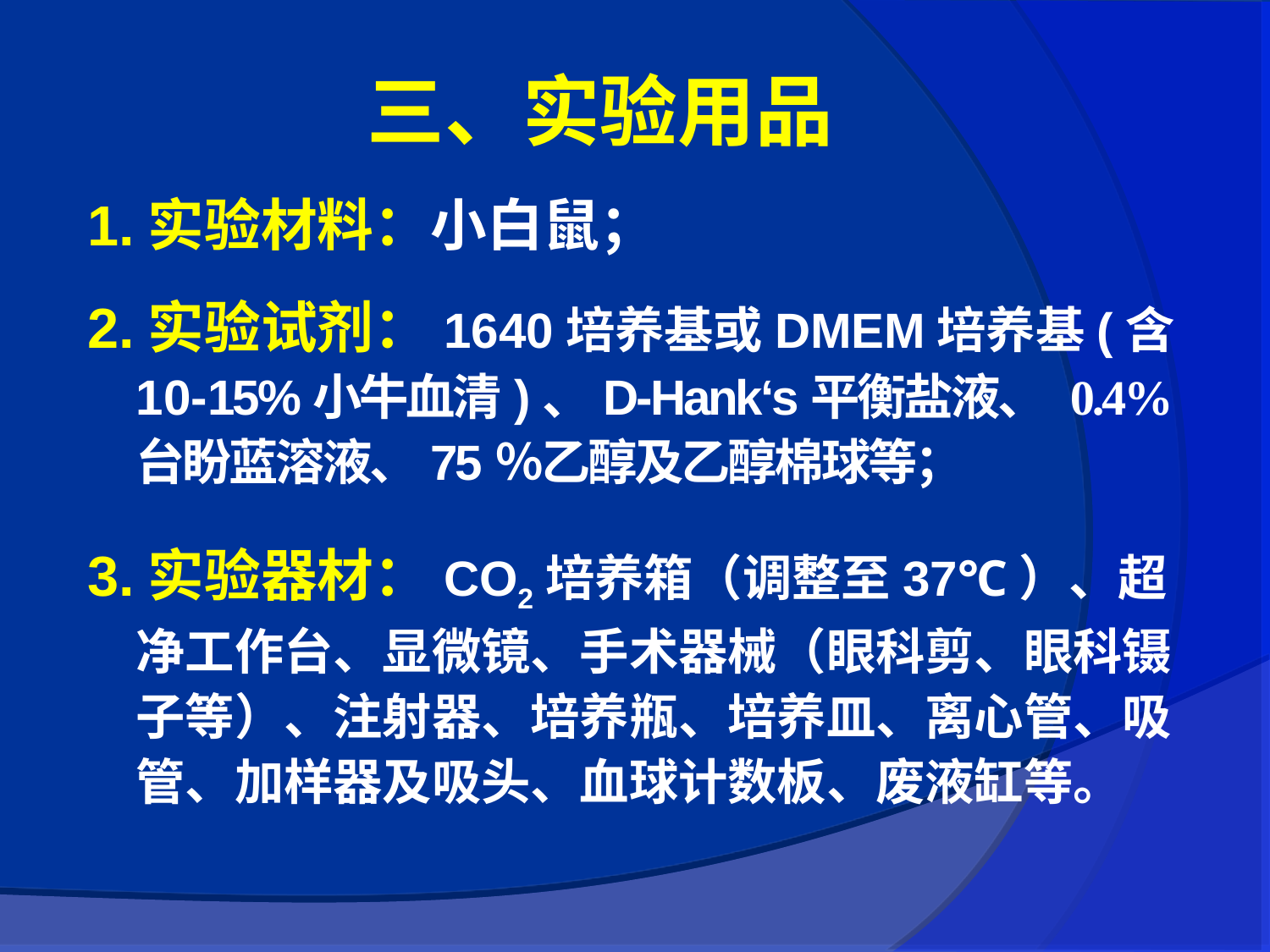

三、实验用品
1.实验材料：小白鼠；
2.实验试剂：1640培养基或DMEM培养基(含10-15%小牛血清)、D-Hank‘s平衡盐液、 0.4%台盼蓝溶液、75％乙醇及乙醇棉球等；
3.实验器材：CO2培养箱（调整至37℃）、超净工作台、显微镜、手术器械（眼科剪、眼科镊子等）、注射器、培养瓶、培养皿、离心管、吸管、加样器及吸头、血球计数板、废液缸等。